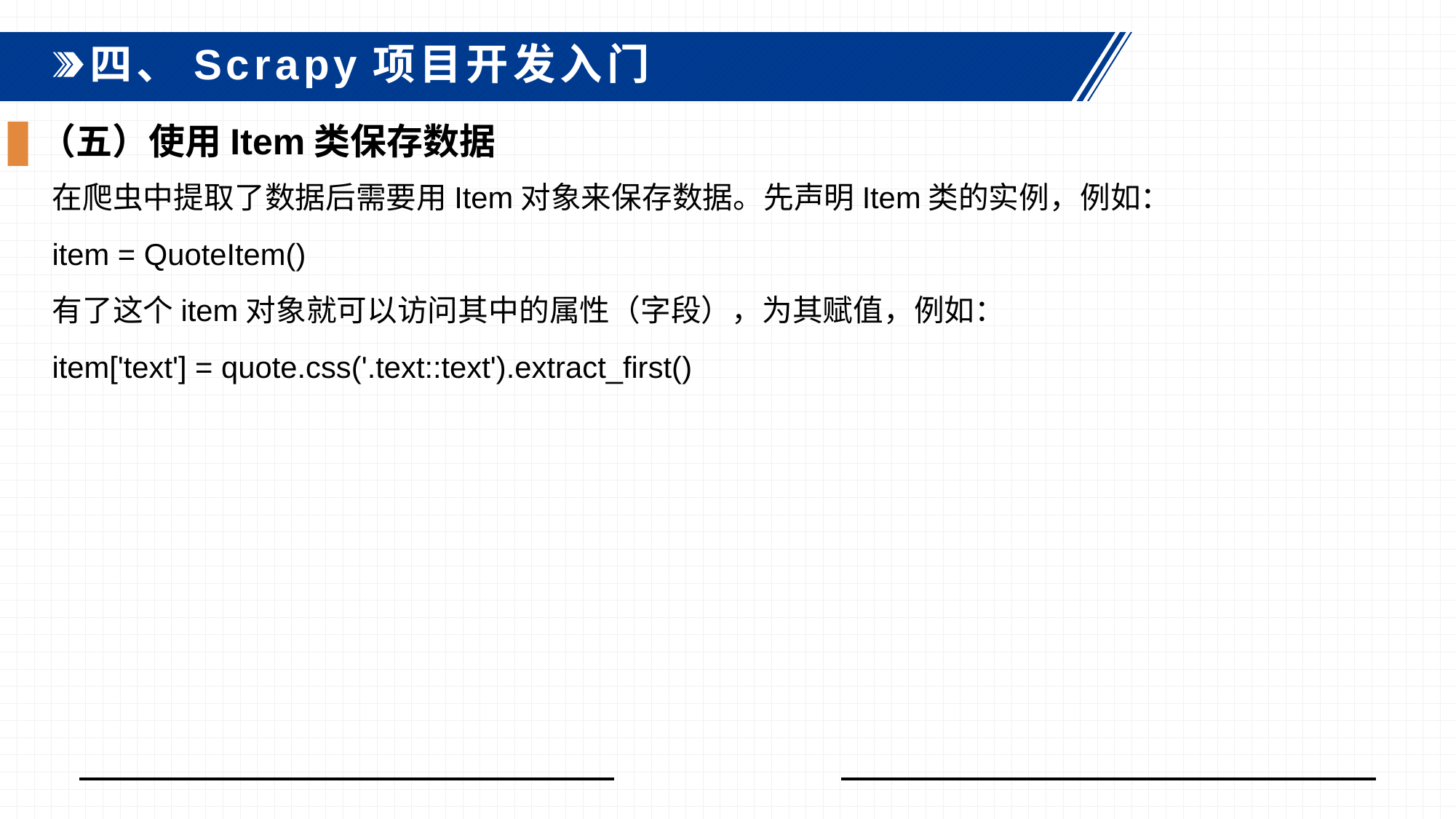

四、Scrapy项目开发入门
（五）使用Item类保存数据
在爬虫中提取了数据后需要用Item对象来保存数据。先声明Item类的实例，例如：
item = QuoteItem()
有了这个item对象就可以访问其中的属性（字段），为其赋值，例如：
item['text'] = quote.css('.text::text').extract_first()